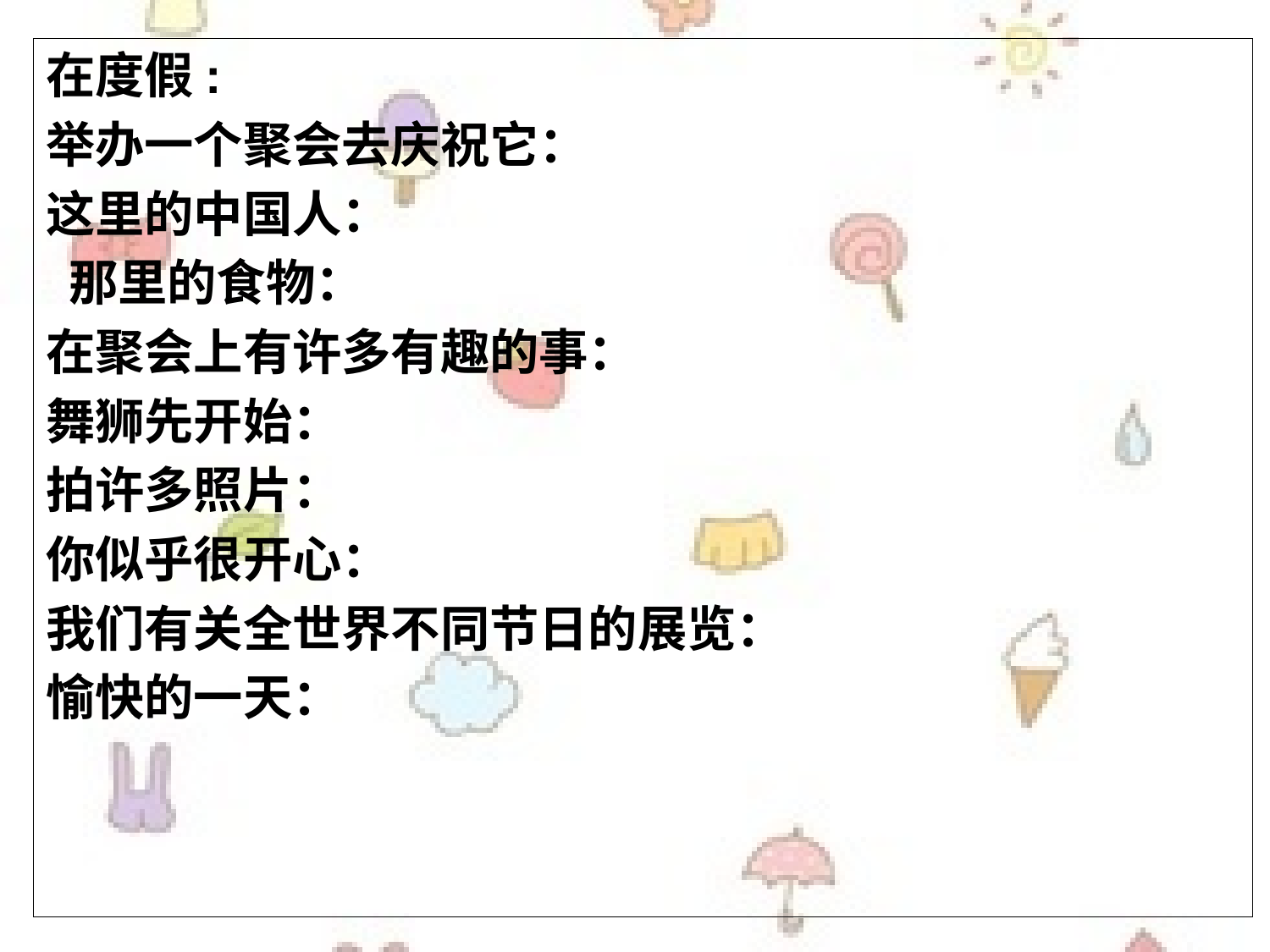

在度假:
举办一个聚会去庆祝它：
这里的中国人：
 那里的食物：
在聚会上有许多有趣的事：
舞狮先开始：
拍许多照片：
你似乎很开心：
我们有关全世界不同节日的展览：
愉快的一天：